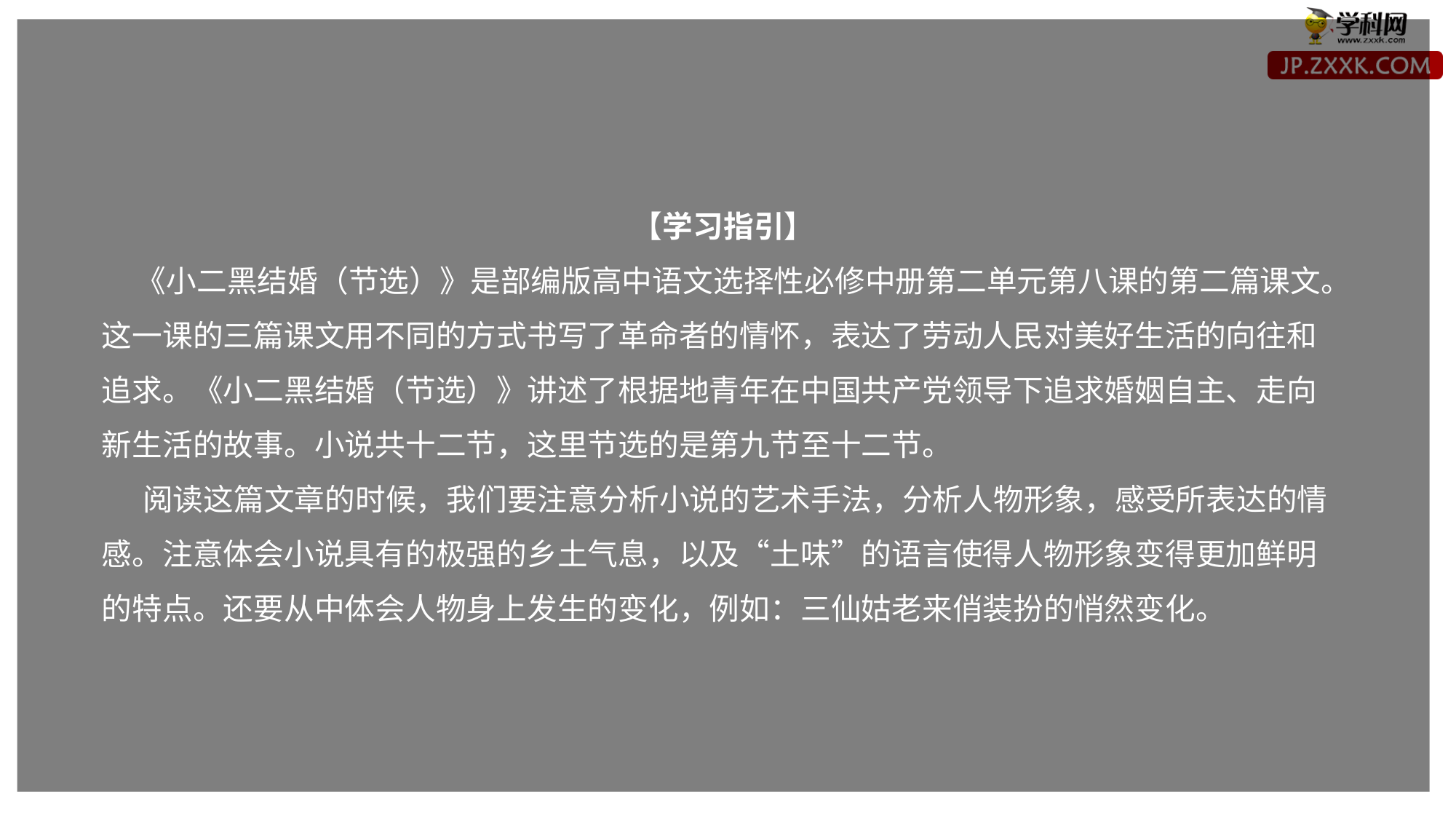

【学习指引】
    《小二黑结婚（节选）》是部编版高中语文选择性必修中册第二单元第八课的第二篇课文。这一课的三篇课文用不同的方式书写了革命者的情怀，表达了劳动人民对美好生活的向往和追求。《小二黑结婚（节选）》讲述了根据地青年在中国共产党领导下追求婚姻自主、走向新生活的故事。小说共十二节，这里节选的是第九节至十二节。
     阅读这篇文章的时候，我们要注意分析小说的艺术手法，分析人物形象，感受所表达的情感。注意体会小说具有的极强的乡土气息，以及“土味”的语言使得人物形象变得更加鲜明的特点。还要从中体会人物身上发生的变化，例如：三仙姑老来俏装扮的悄然变化。